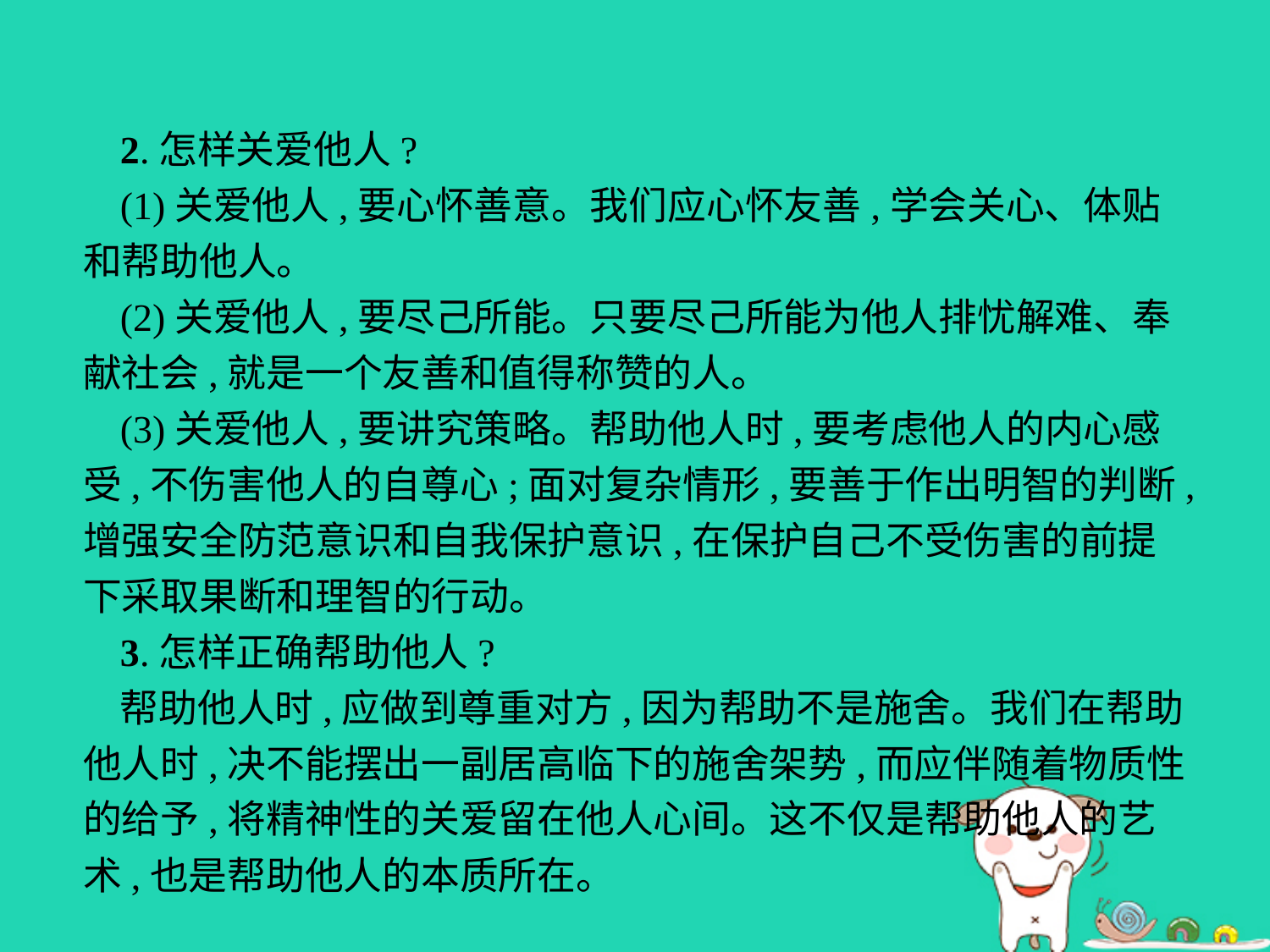

2.怎样关爱他人?
(1)关爱他人,要心怀善意。我们应心怀友善,学会关心、体贴和帮助他人。
(2)关爱他人,要尽己所能。只要尽己所能为他人排忧解难、奉献社会,就是一个友善和值得称赞的人。
(3)关爱他人,要讲究策略。帮助他人时,要考虑他人的内心感受,不伤害他人的自尊心;面对复杂情形,要善于作出明智的判断,增强安全防范意识和自我保护意识,在保护自己不受伤害的前提下采取果断和理智的行动。
3.怎样正确帮助他人?
帮助他人时,应做到尊重对方,因为帮助不是施舍。我们在帮助他人时,决不能摆出一副居高临下的施舍架势,而应伴随着物质性的给予,将精神性的关爱留在他人心间。这不仅是帮助他人的艺术,也是帮助他人的本质所在。